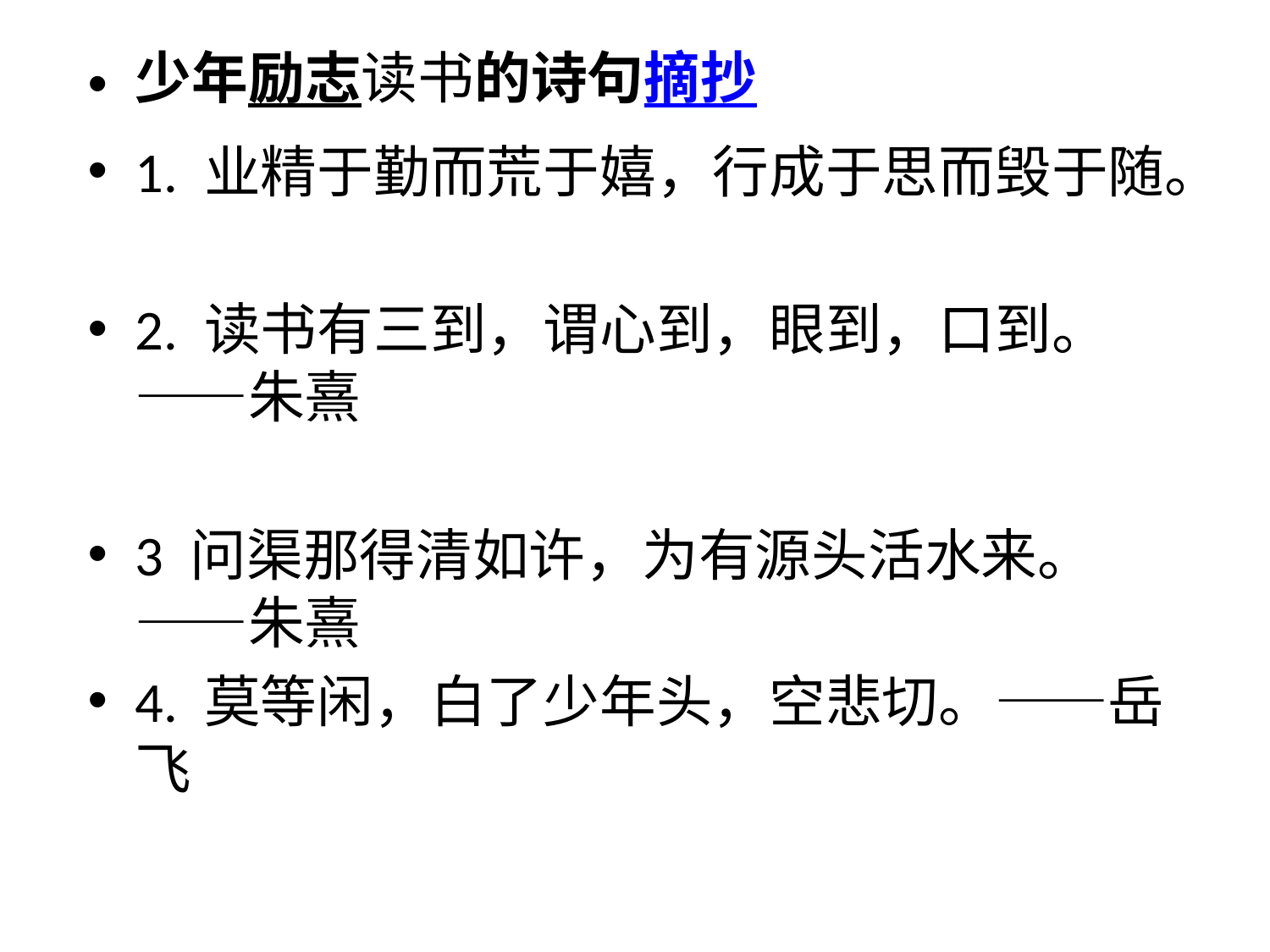

少年励志读书的诗句摘抄
1. 业精于勤而荒于嬉，行成于思而毁于随。

2. 读书有三到，谓心到，眼到，口到。——朱熹

3 问渠那得清如许，为有源头活水来。——朱熹
4. 莫等闲，白了少年头，空悲切。——岳飞

#